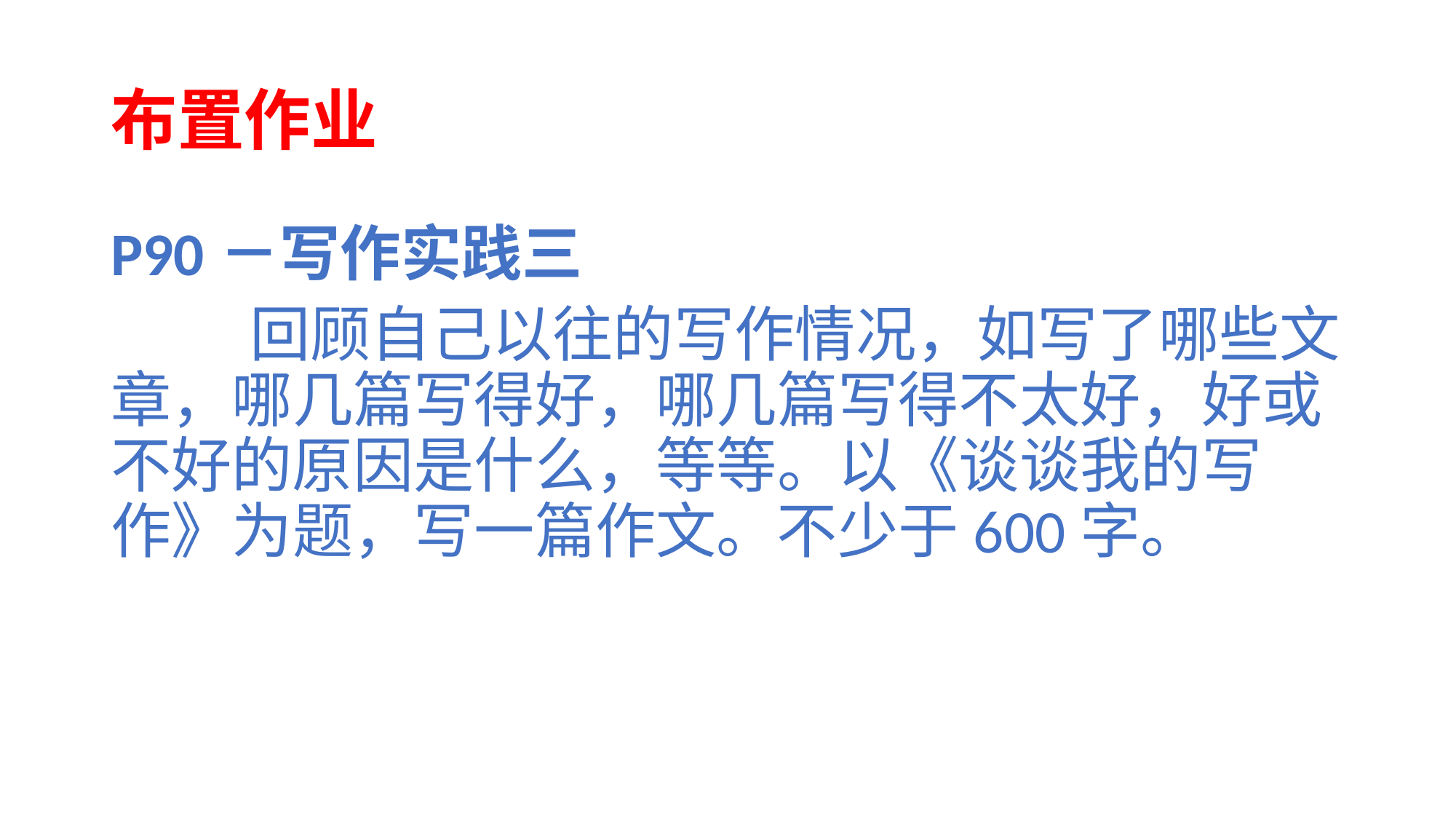

# 布置作业
P90－写作实践三
         回顾自己以往的写作情况，如写了哪些文章，哪几篇写得好，哪几篇写得不太好，好或不好的原因是什么，等等。以《谈谈我的写作》为题，写一篇作文。不少于600字。